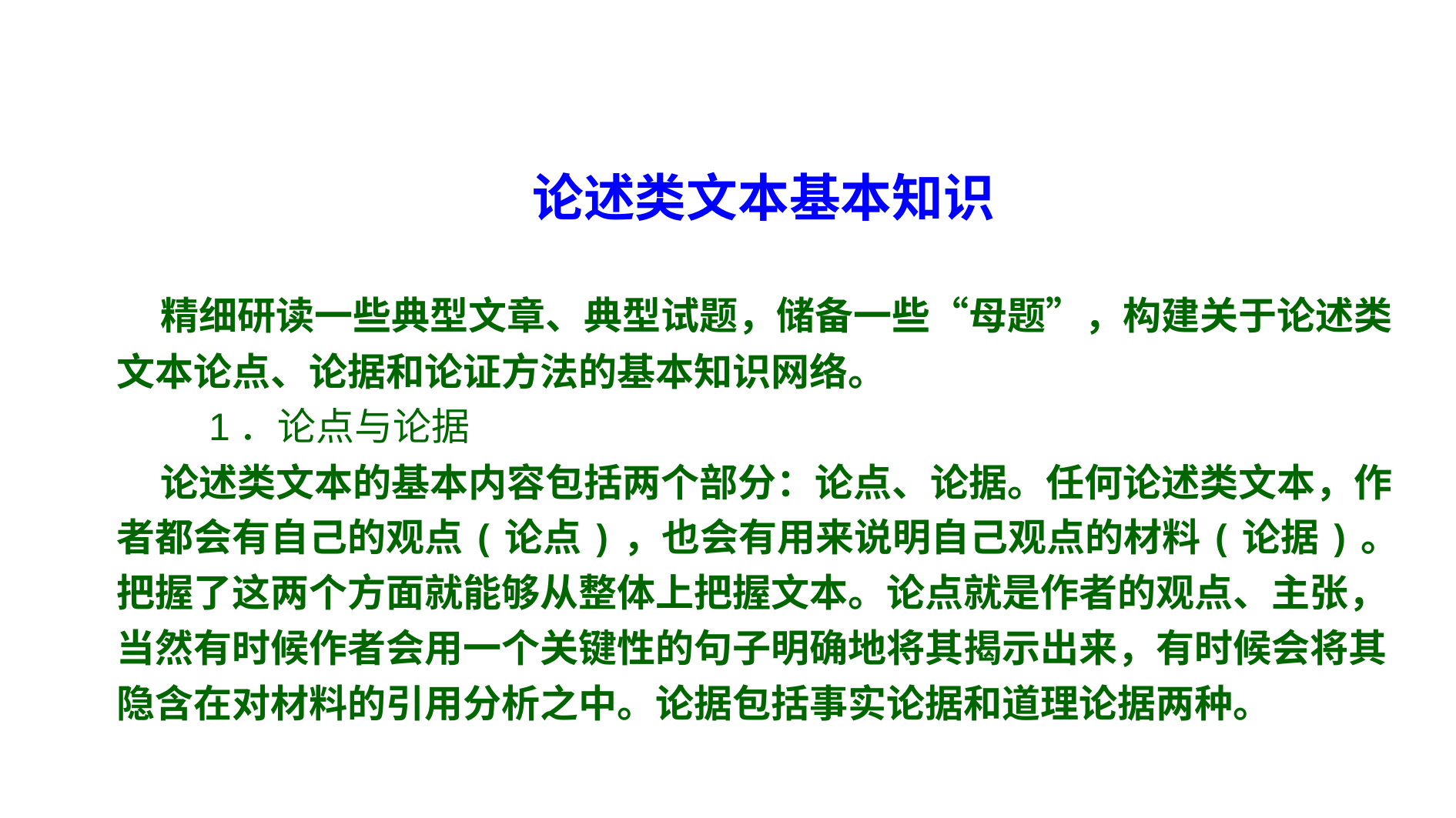

论述类文本基本知识

    精细研读一些典型文章、典型试题，储备一些“母题”，构建关于论述类文本论点、论据和论证方法的基本知识网络。
    1．论点与论据
    论述类文本的基本内容包括两个部分：论点、论据。任何论述类文本，作者都会有自己的观点(论点)，也会有用来说明自己观点的材料(论据)。把握了这两个方面就能够从整体上把握文本。论点就是作者的观点、主张，当然有时候作者会用一个关键性的句子明确地将其揭示出来，有时候会将其隐含在对材料的引用分析之中。论据包括事实论据和道理论据两种。